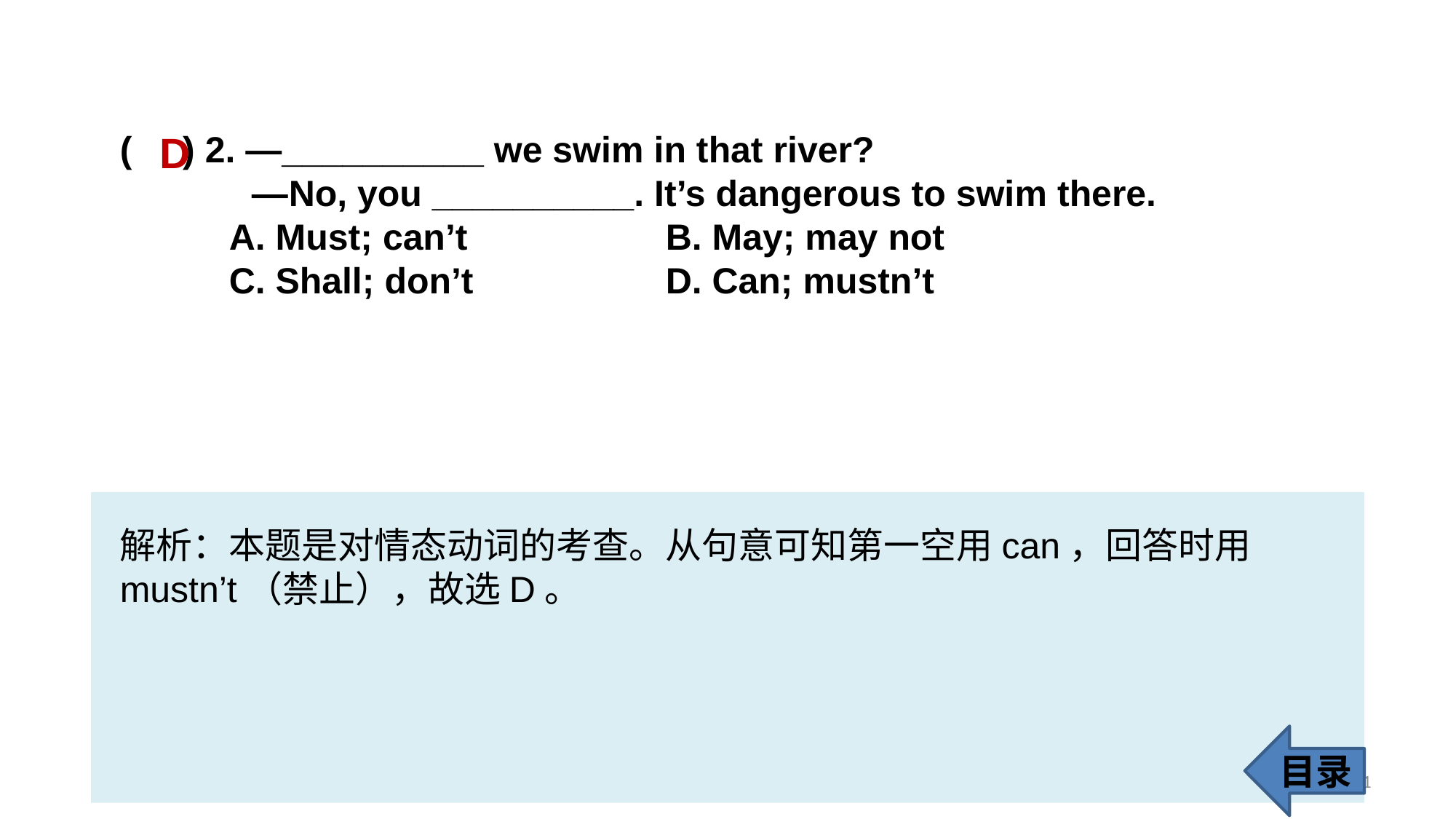

(     ) 2. —__________ we swim in that river?
             —No, you __________. It’s dangerous to swim there.
	A. Must; can’t 		B. May; may not
	C. Shall; don’t 		D. Can; mustn’t
D

解析：本题是对情态动词的考查。从句意可知第一空用can，回答时用mustn’t（禁止），故选D。
目录
61